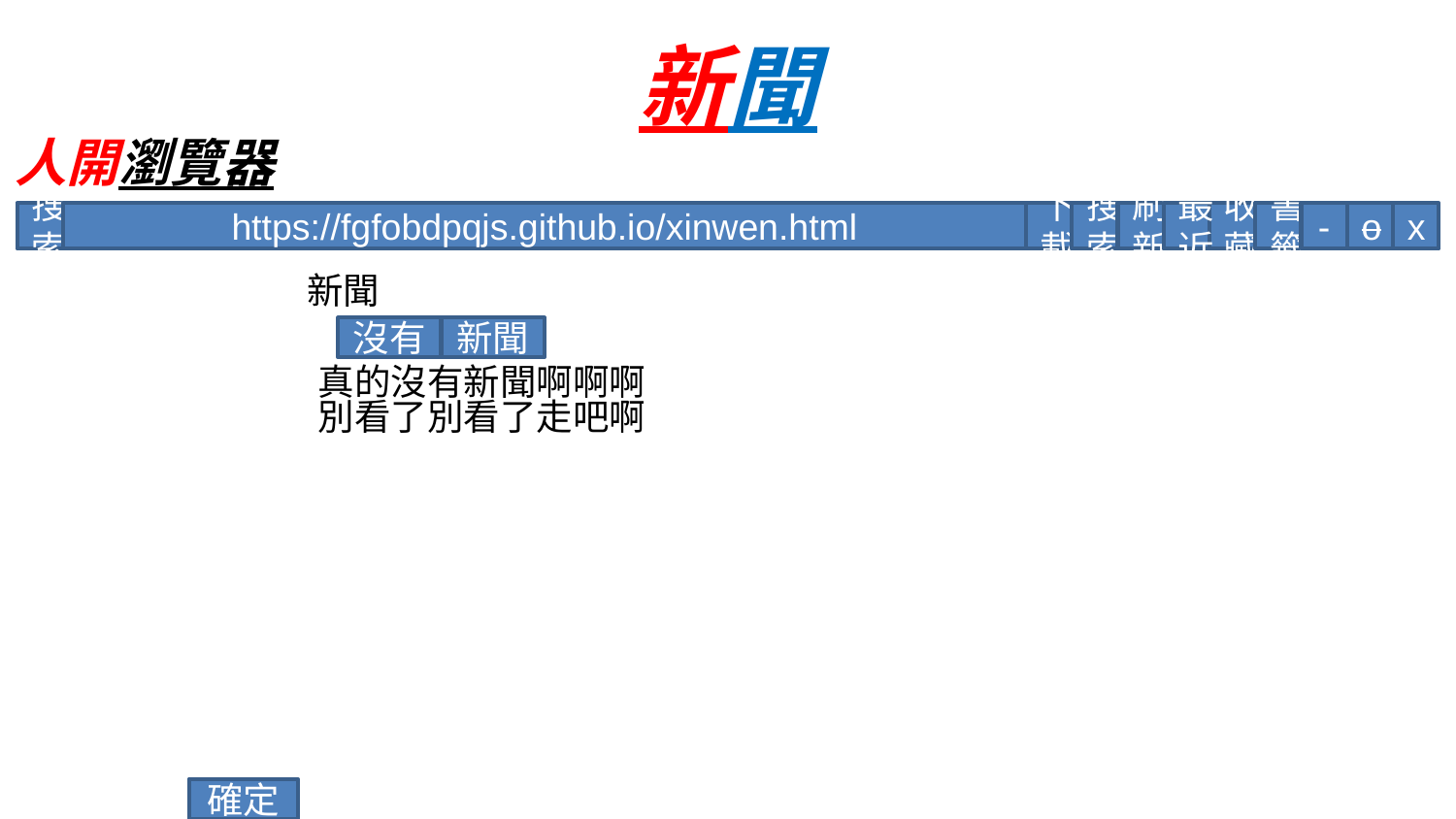

# 新聞
人開瀏覽器
搜索
https://fgfobdpqjs.github.io/xinwen.html
下載
搜索
刷新
最近
收藏
書籤
-
o
x
新聞
沒有
新聞
真的沒有新聞啊啊啊
別看了別看了走吧啊
確定